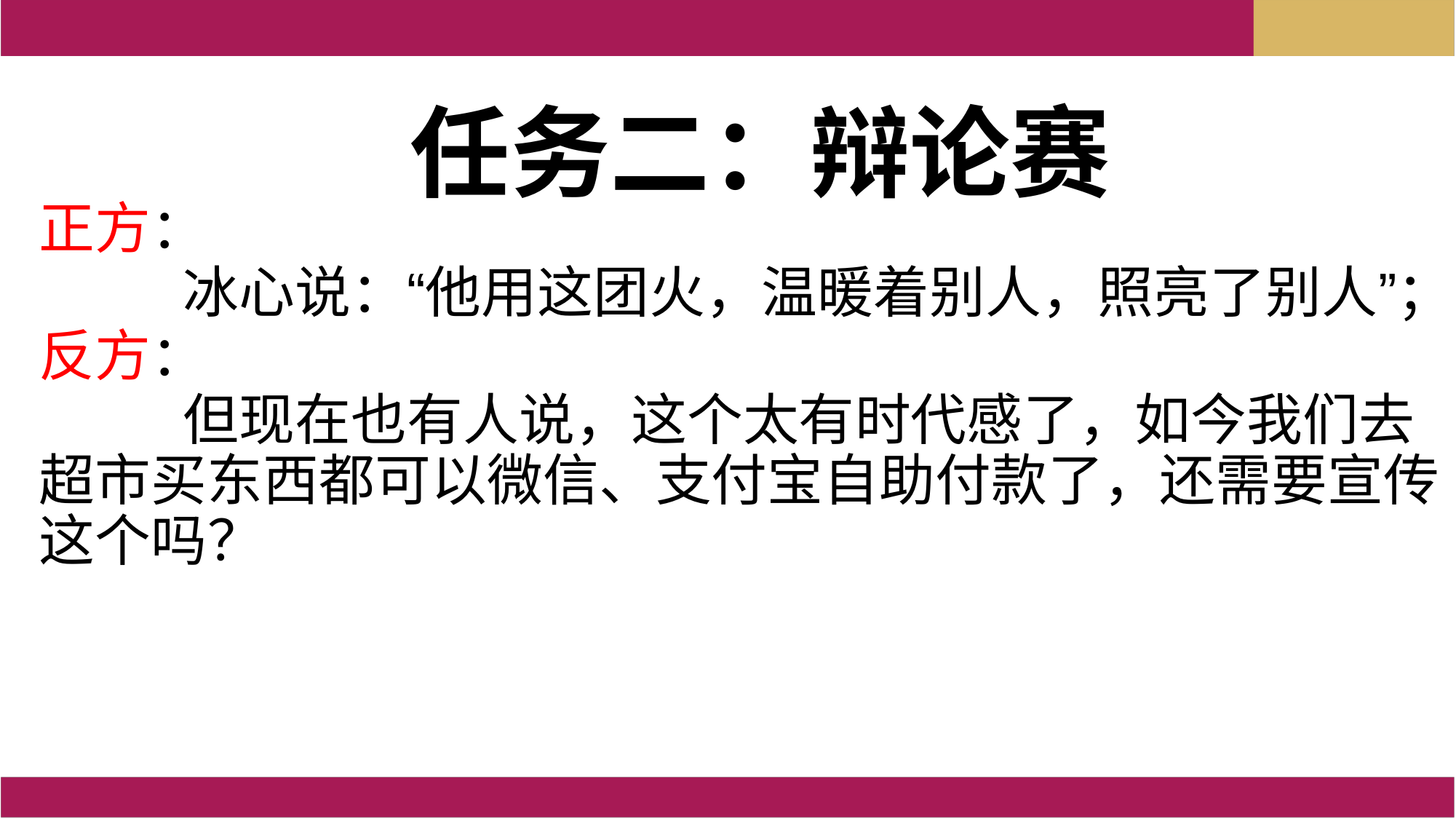

# 任务二：辩论赛
正方：
         冰心说：“他用这团火，温暖着别人，照亮了别人”；
反方：
         但现在也有人说，这个太有时代感了，如今我们去超市买东西都可以微信、支付宝自助付款了，还需要宣传这个吗？